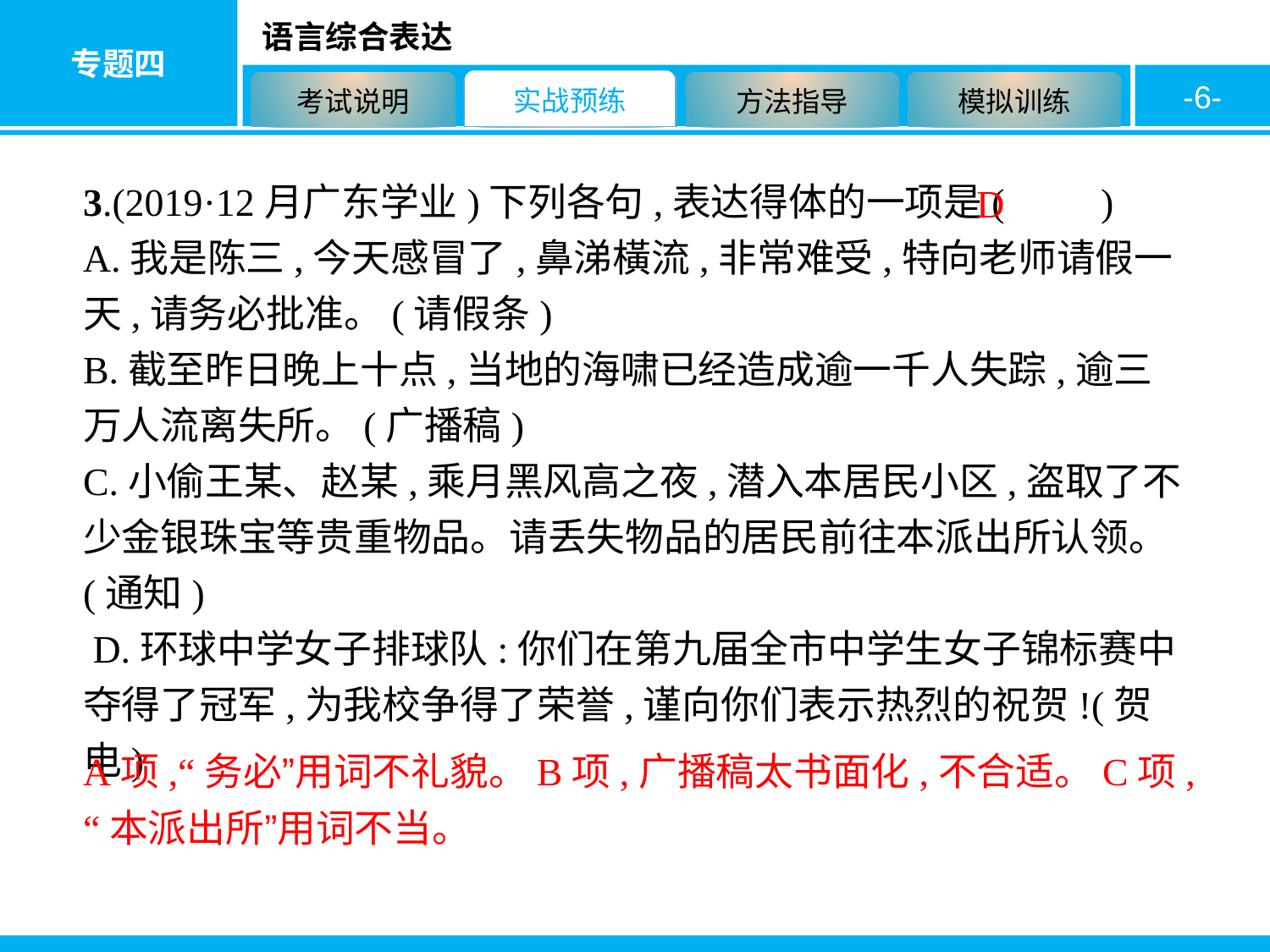

-6-
3.(2019·12月广东学业)下列各句,表达得体的一项是(　　)
A.我是陈三,今天感冒了,鼻涕橫流,非常难受,特向老师请假一天,请务必批准。(请假条)
B.截至昨日晚上十点,当地的海啸已经造成逾一千人失踪,逾三万人流离失所。(广播稿)
C.小偷王某、赵某,乘月黑风高之夜,潜入本居民小区,盗取了不少金银珠宝等贵重物品。请丢失物品的居民前往本派出所认领。(通知)
 D.环球中学女子排球队:你们在第九届全市中学生女子锦标赛中夺得了冠军,为我校争得了荣誉,谨向你们表示热烈的祝贺!(贺电)
D
A项,“务必”用词不礼貌。B项,广播稿太书面化,不合适。C项,“本派出所”用词不当。